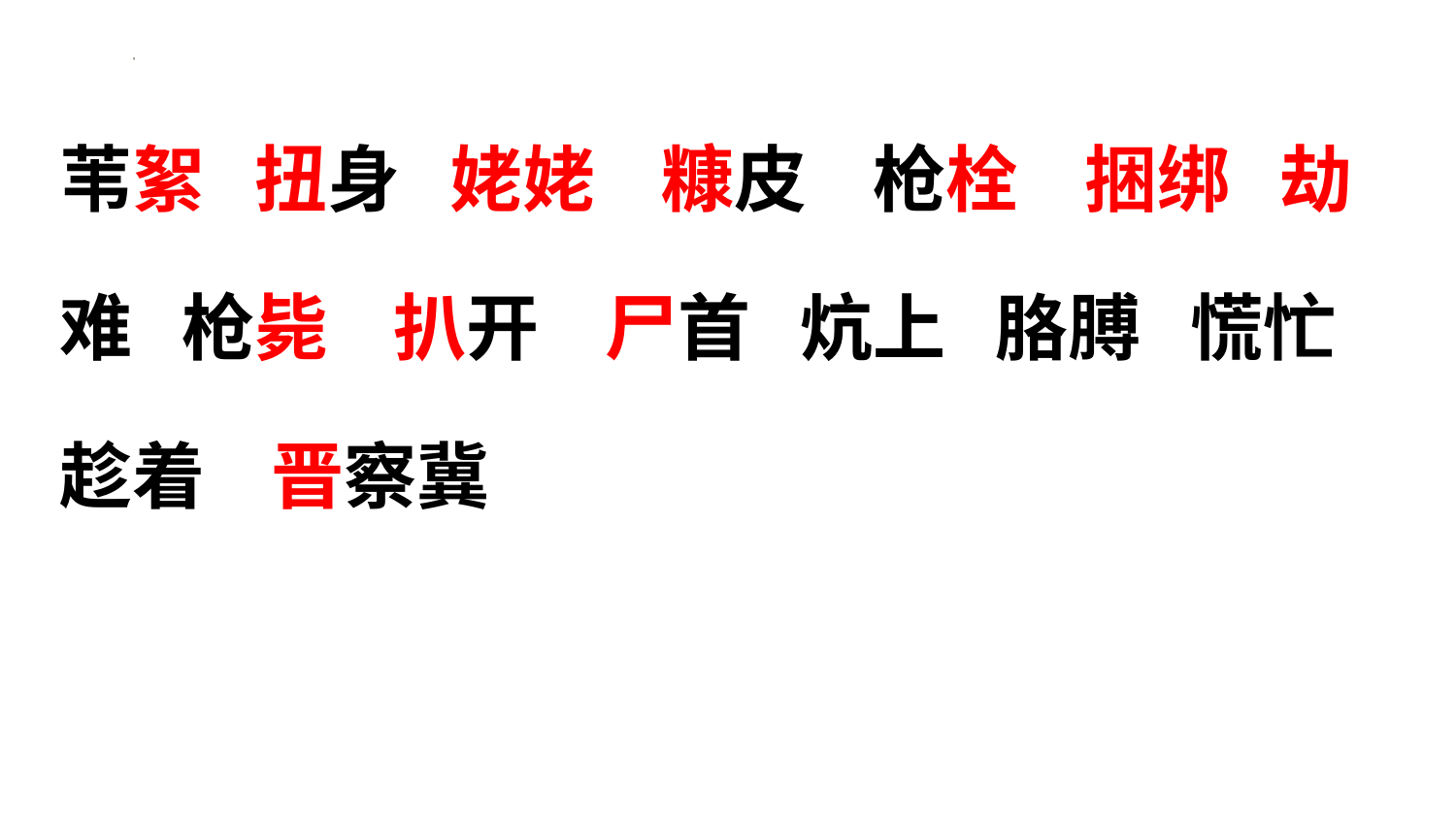

苇絮   扭身   姥姥    糠皮    枪栓    捆绑   劫难   枪毙    扒开    尸首   炕上   胳膊   慌忙    趁着    晋察冀